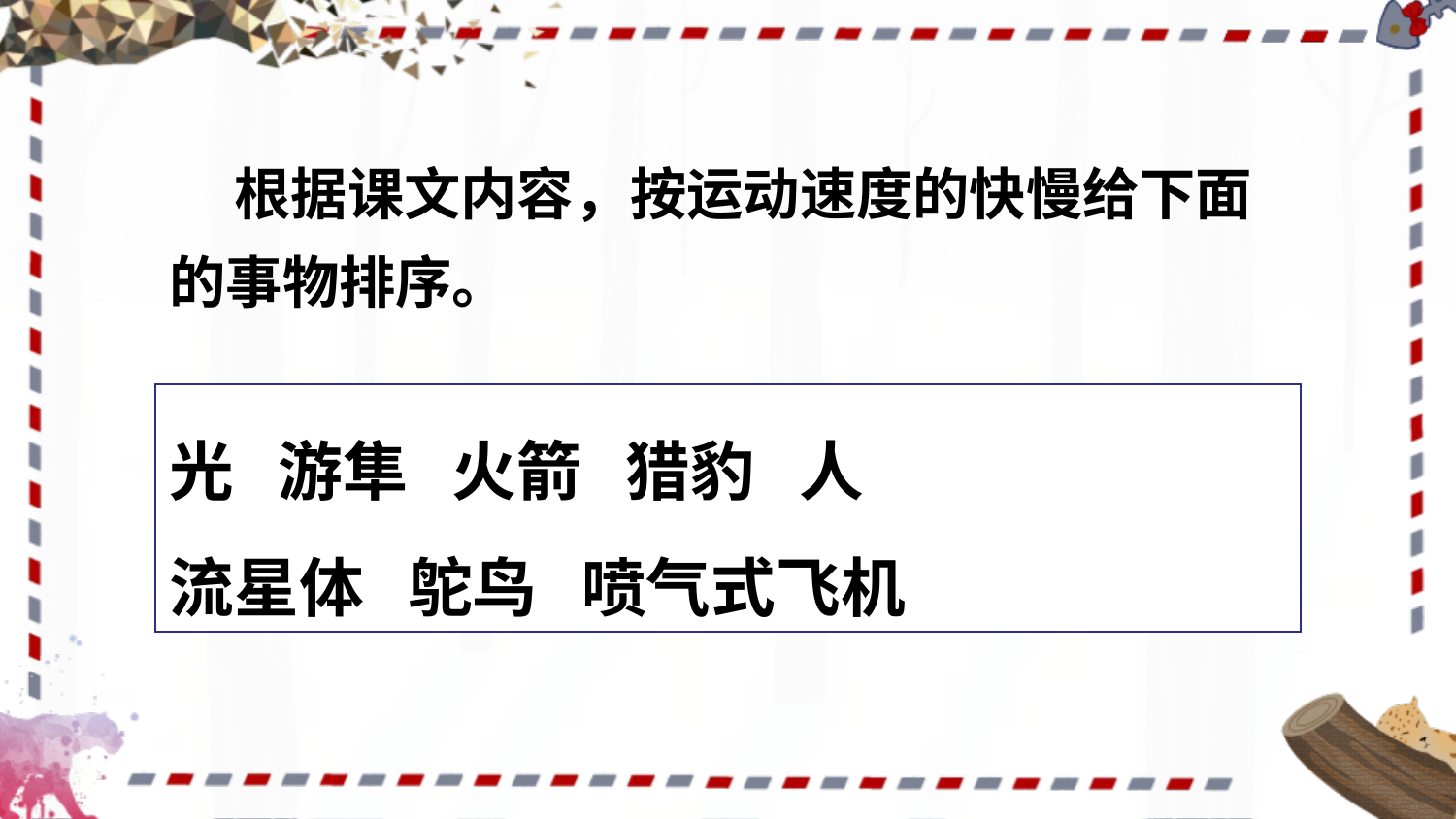

根据课文内容，按运动速度的快慢给下面的事物排序。
光   游隼   火箭   猎豹   人
流星体   鸵鸟   喷气式飞机